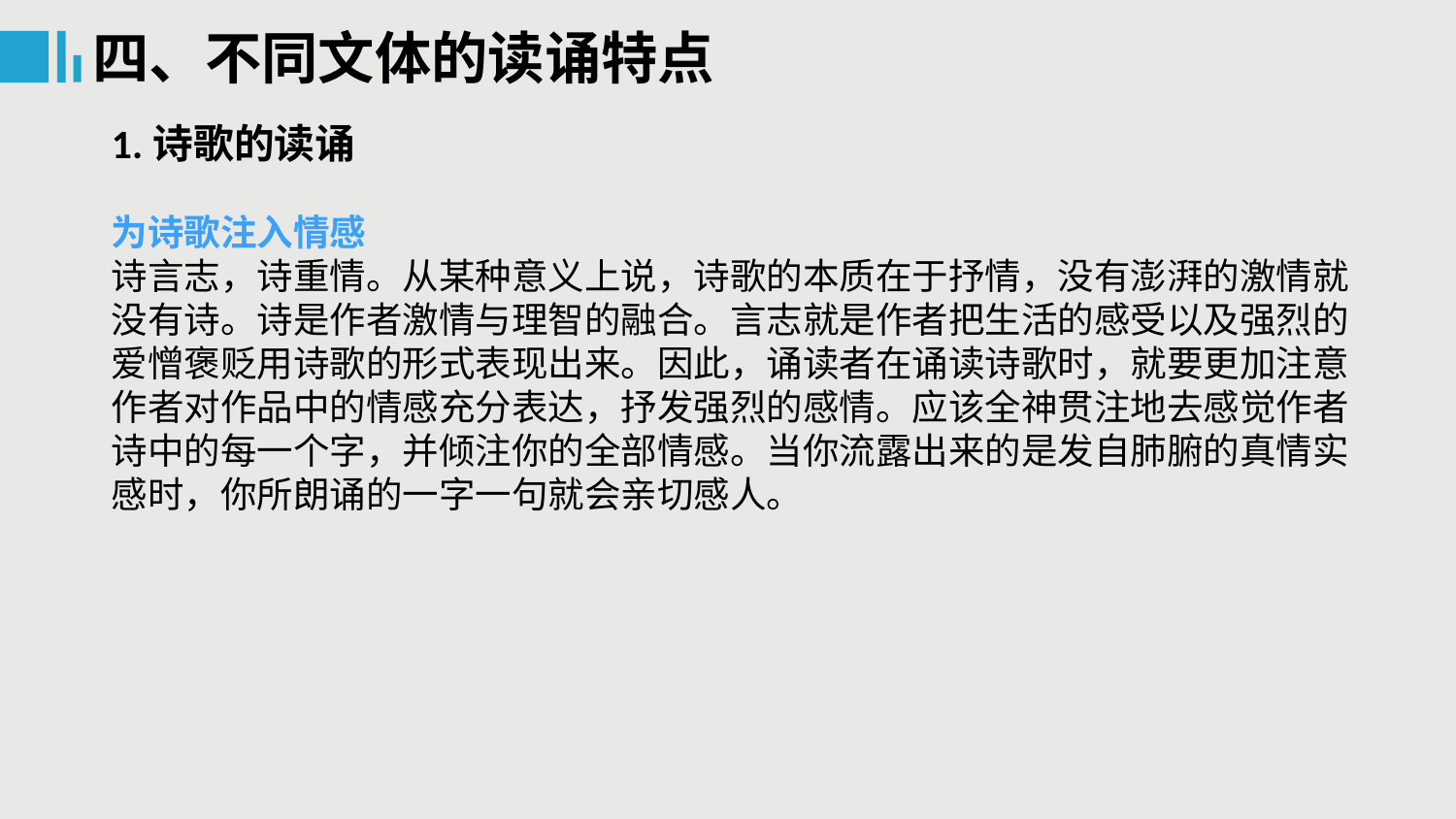

四、不同文体的读诵特点

1.诗歌的读诵
为诗歌注入情感
诗言志，诗重情。从某种意义上说，诗歌的本质在于抒情，没有澎湃的激情就没有诗。诗是作者激情与理智的融合。言志就是作者把生活的感受以及强烈的爱憎褒贬用诗歌的形式表现出来。因此，诵读者在诵读诗歌时，就要更加注意作者对作品中的情感充分表达，抒发强烈的感情。应该全神贯注地去感觉作者诗中的每一个字，并倾注你的全部情感。当你流露出来的是发自肺腑的真情实感时，你所朗诵的一字一句就会亲切感人。